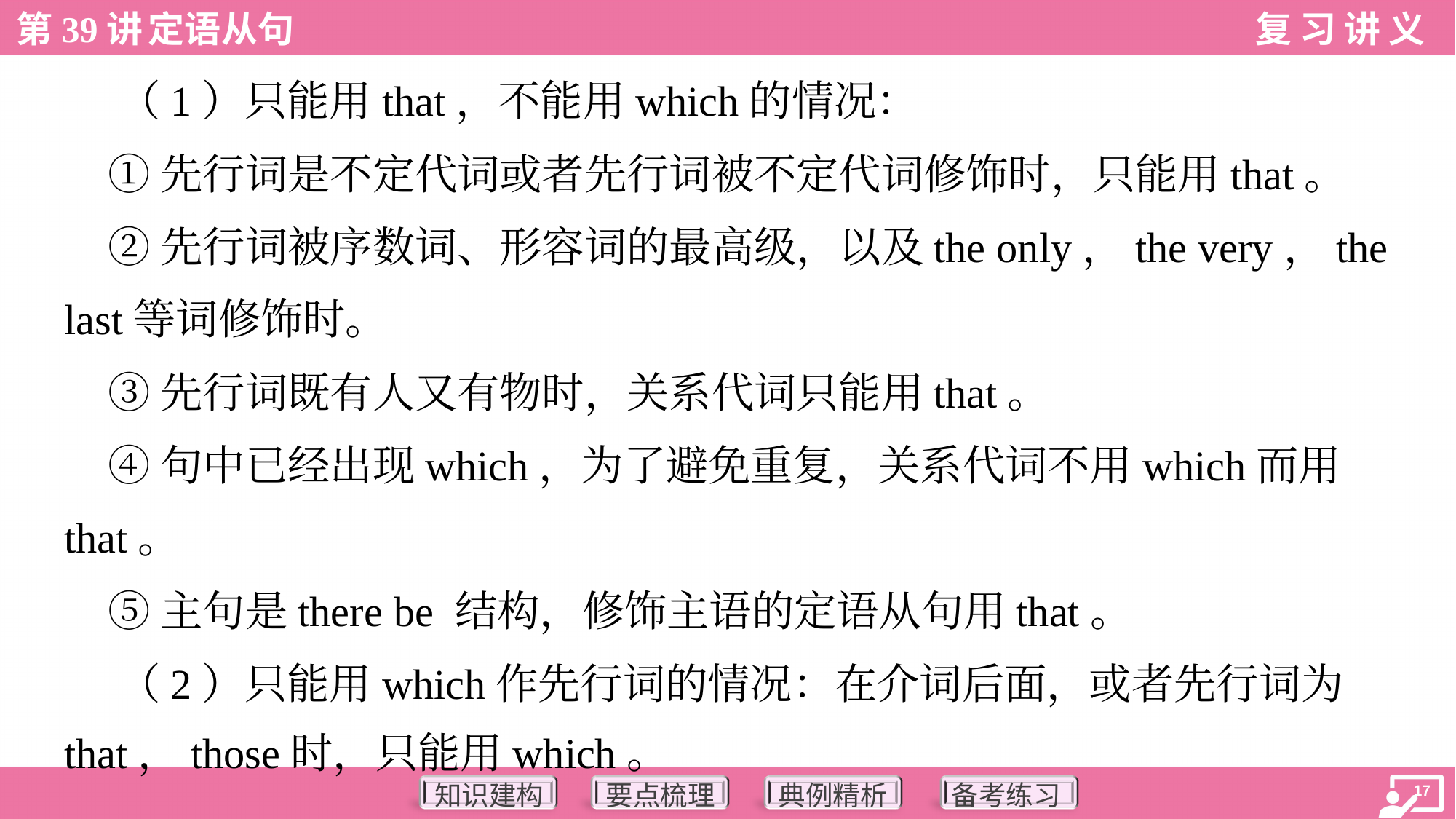

（1）只能用that，不能用which的情况：
    ①先行词是不定代词或者先行词被不定代词修饰时，只能用that。
    ②先行词被序数词、形容词的最高级，以及the only，the very，the
last等词修饰时。
    ③先行词既有人又有物时，关系代词只能用that。
    ④句中已经出现which，为了避免重复，关系代词不用which而用
that。
    ⑤主句是there be 结构，修饰主语的定语从句用that。
    （2）只能用which作先行词的情况：在介词后面，或者先行词为
that，those时，只能用which。